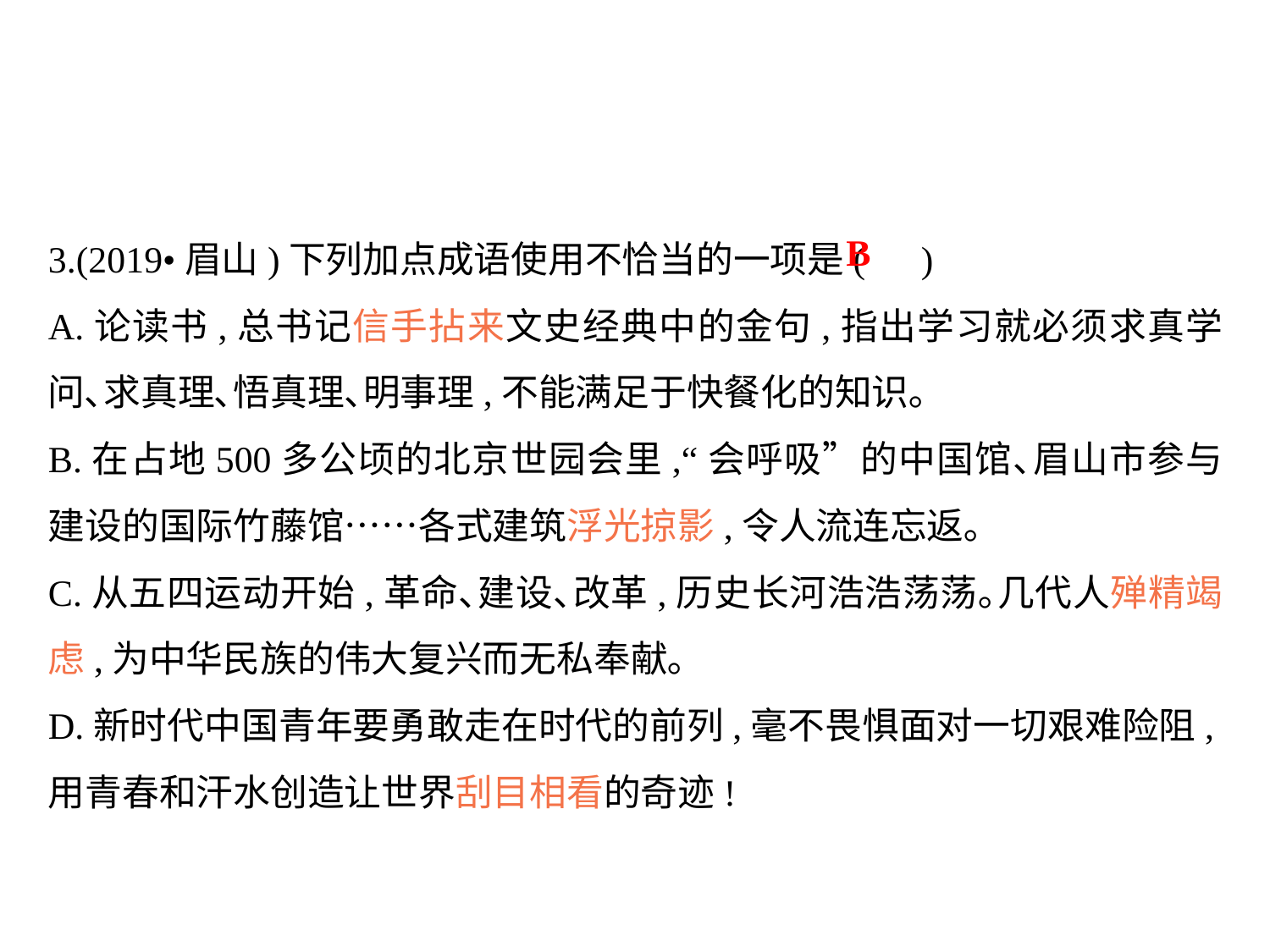

3.(2019•眉山)下列加点成语使用不恰当的一项是(      )
A.论读书,总书记信手拈来文史经典中的金句,指出学习就必须求真学问､求真理､悟真理､明事理,不能满足于快餐化的知识｡
B.在占地500多公顷的北京世园会里,“会呼吸”的中国馆､眉山市参与建设的国际竹藤馆……各式建筑浮光掠影,令人流连忘返｡
C.从五四运动开始,革命､建设､改革,历史长河浩浩荡荡｡几代人殚精竭虑,为中华民族的伟大复兴而无私奉献｡
D.新时代中国青年要勇敢走在时代的前列,毫不畏惧面对一切艰难险阻,用青春和汗水创造让世界刮目相看的奇迹!
B